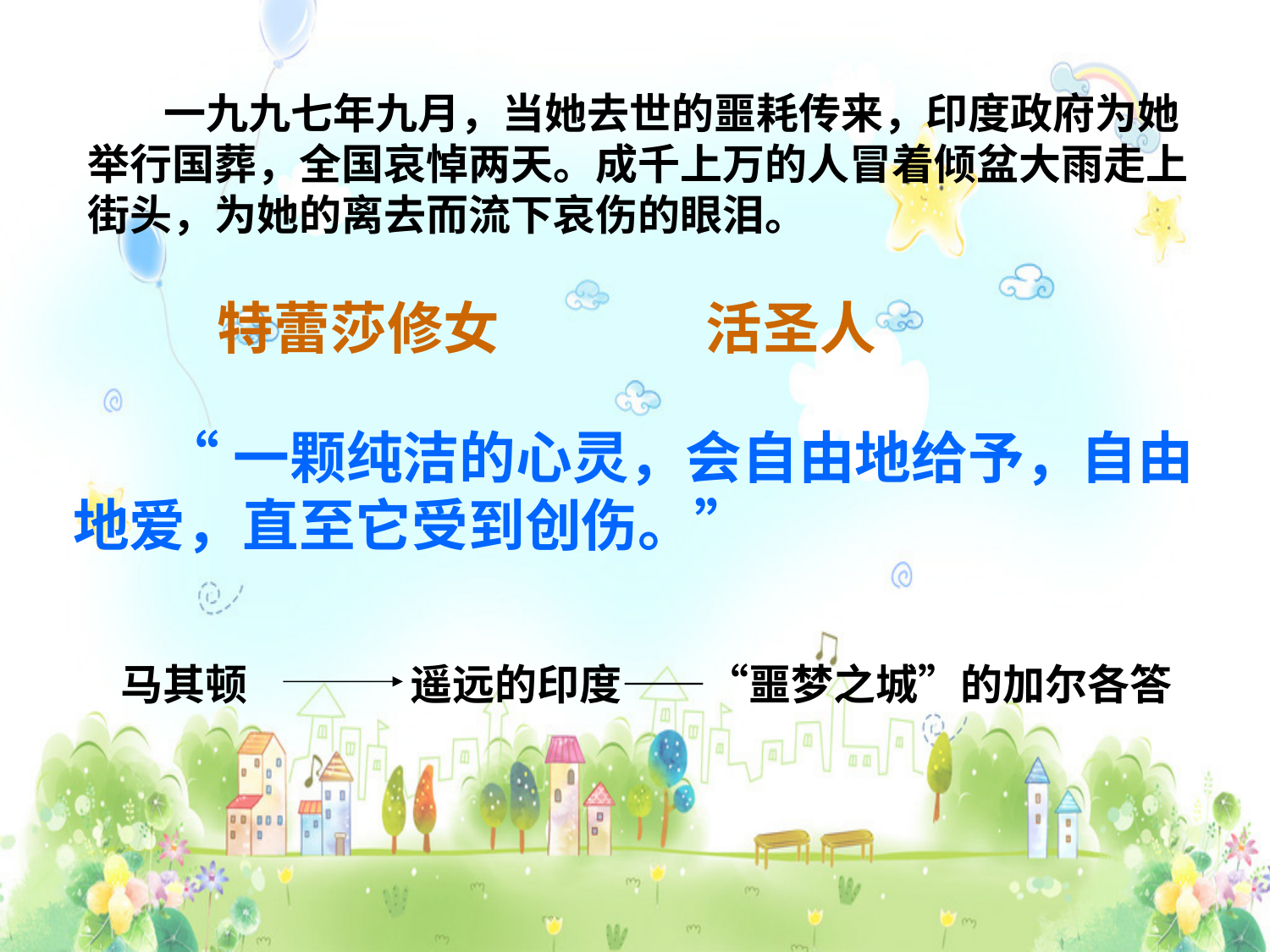

一九九七年九月，当她去世的噩耗传来，印度政府为她举行国葬，全国哀悼两天。成千上万的人冒着倾盆大雨走上街头，为她的离去而流下哀伤的眼泪。
特蕾莎修女                活圣人
       “一颗纯洁的心灵，会自由地给予，自由地爱，直至它受到创伤。”
马其顿
遥远的印度——“噩梦之城”的加尔各答